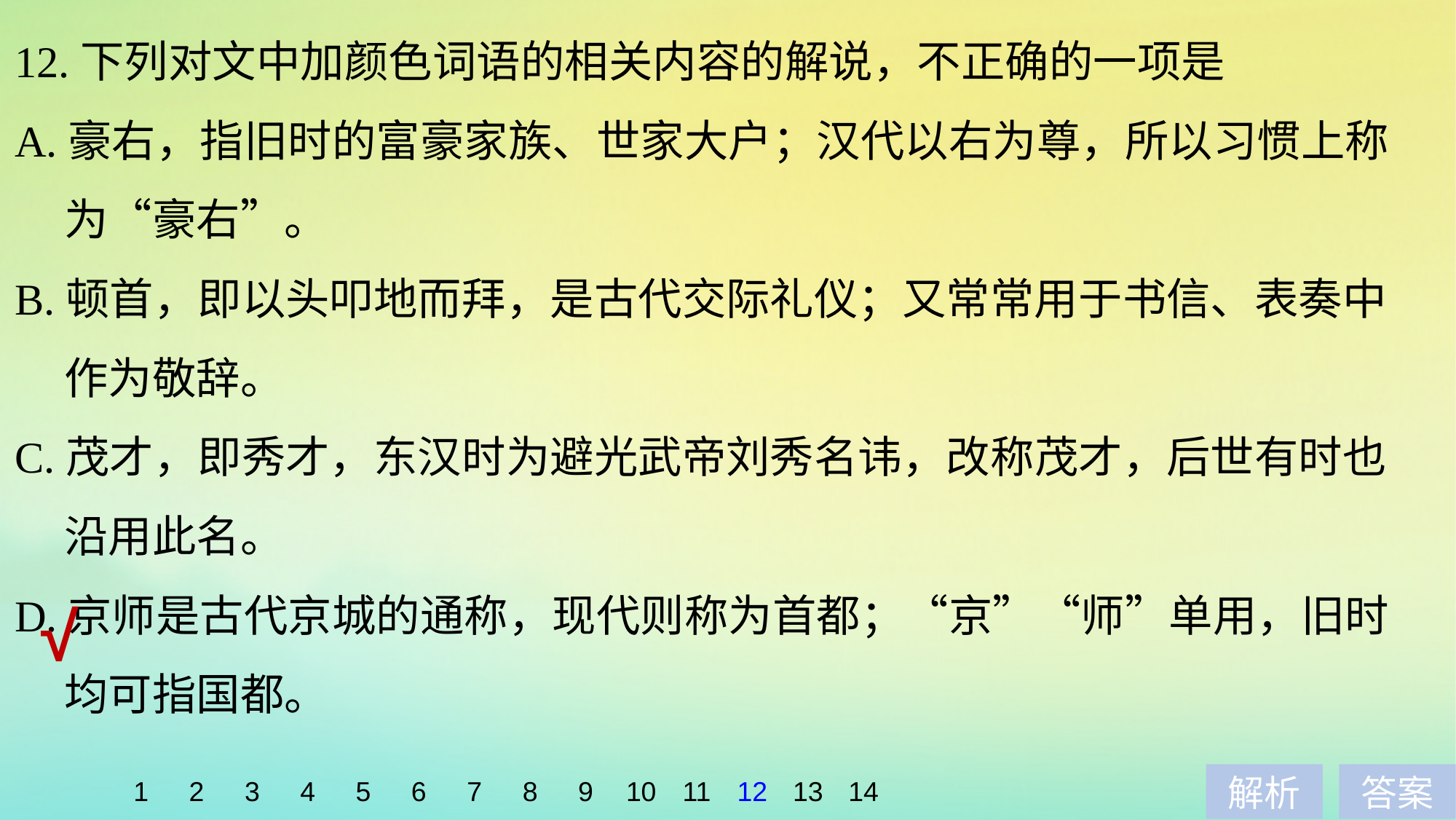

12.下列对文中加颜色词语的相关内容的解说，不正确的一项是
A.豪右，指旧时的富豪家族、世家大户；汉代以右为尊，所以习惯上称
    为“豪右”。
B.顿首，即以头叩地而拜，是古代交际礼仪；又常常用于书信、表奏中
    作为敬辞。
C.茂才，即秀才，东汉时为避光武帝刘秀名讳，改称茂才，后世有时也
    沿用此名。
D.京师是古代京城的通称，现代则称为首都；“京”“师”单用，旧时
    均可指国都。
√
1
2
3
4
5
6
7
8
9
10
11
12
13
14
解析
答案